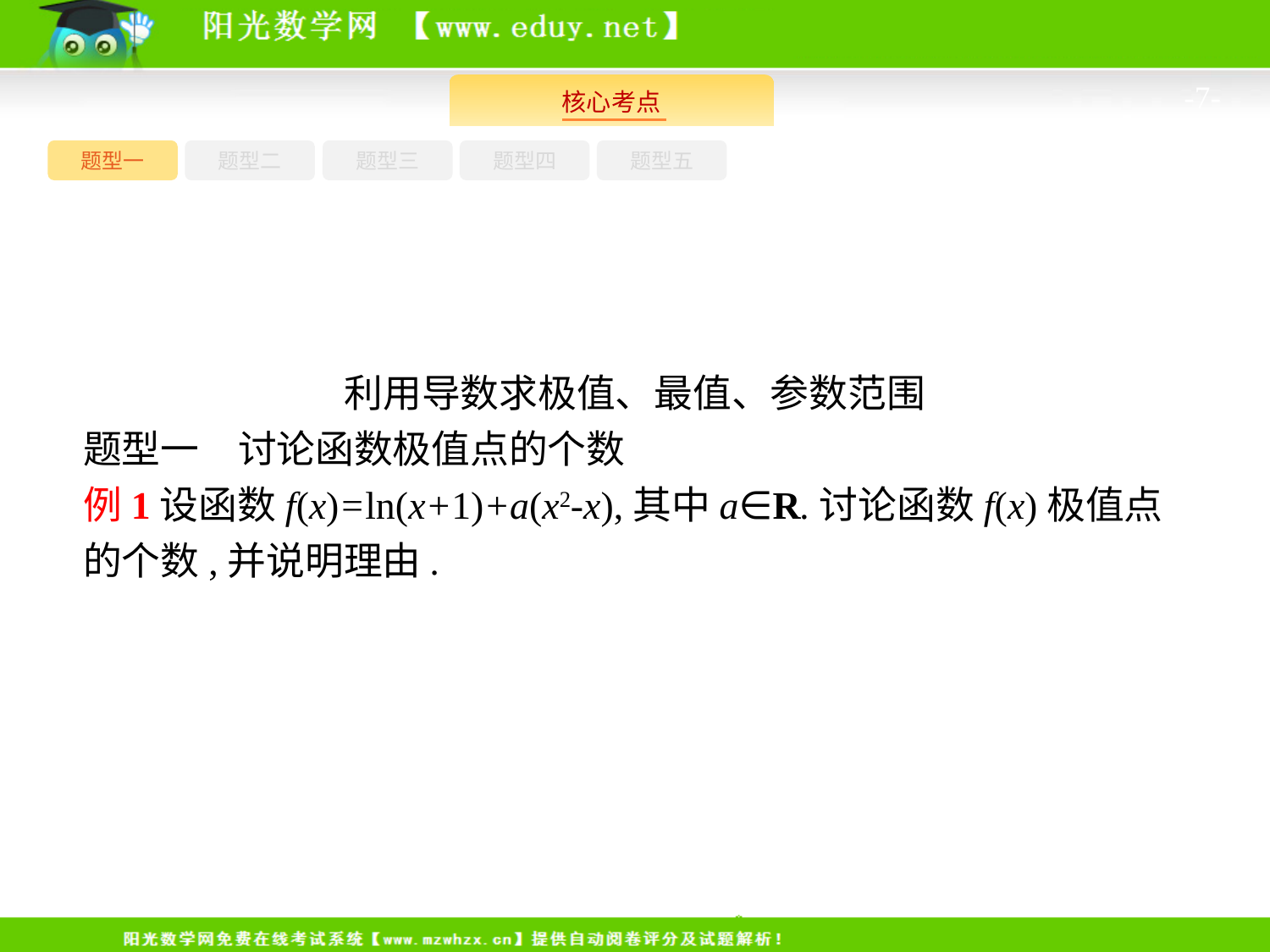

-7-
题型一
题型三
题型四
题型五
题型二
利用导数求极值、最值、参数范围
题型一　讨论函数极值点的个数
例1设函数f(x)=ln(x+1)+a(x2-x),其中a∈R.讨论函数f(x)极值点的个数,并说明理由.